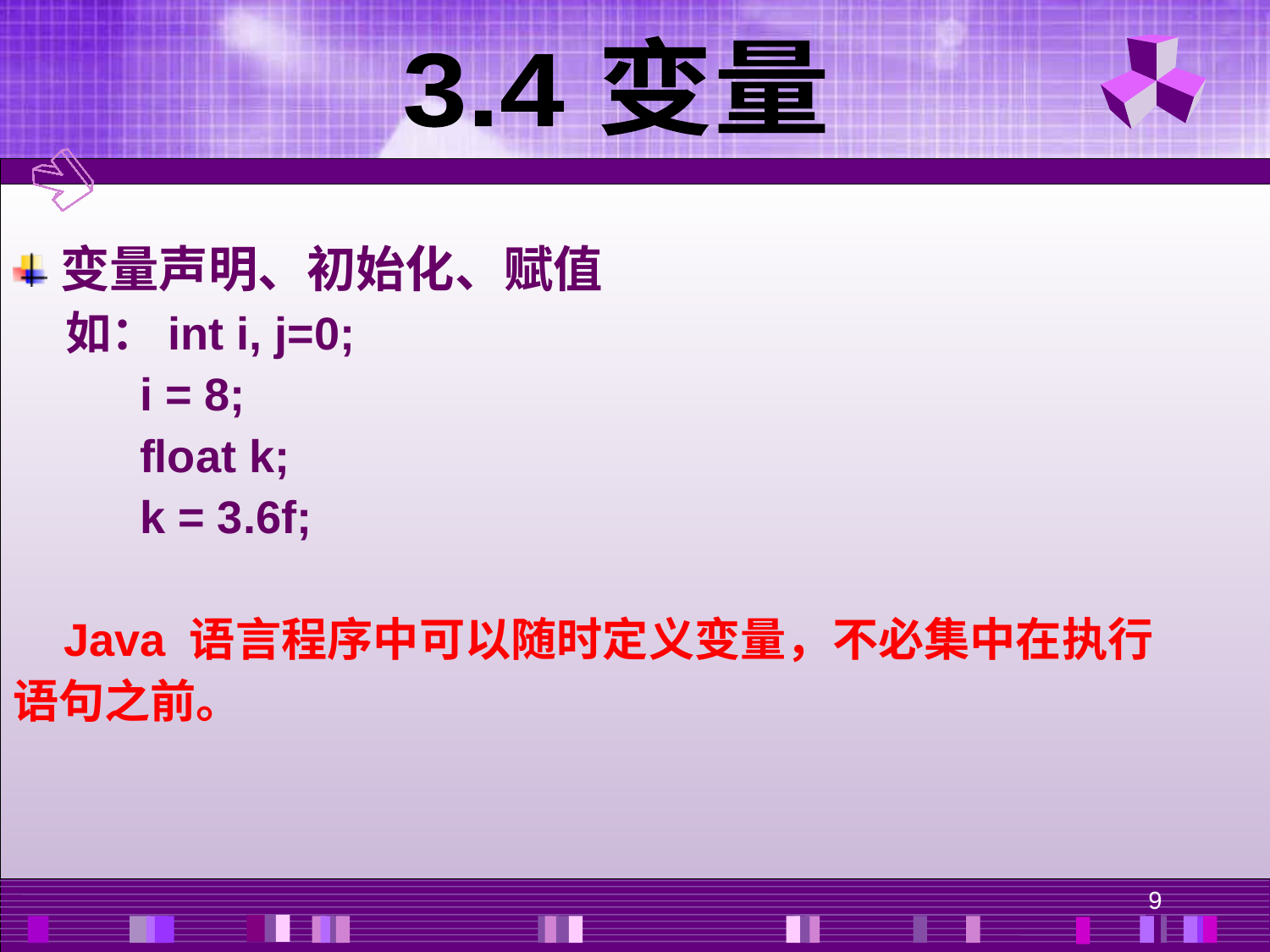

3.4 变量
变量声明、初始化、赋值
    如：int i, j=0;
          i = 8;
          float k;
          k = 3.6f;

    Java 语言程序中可以随时定义变量，不必集中在执行
语句之前。

9